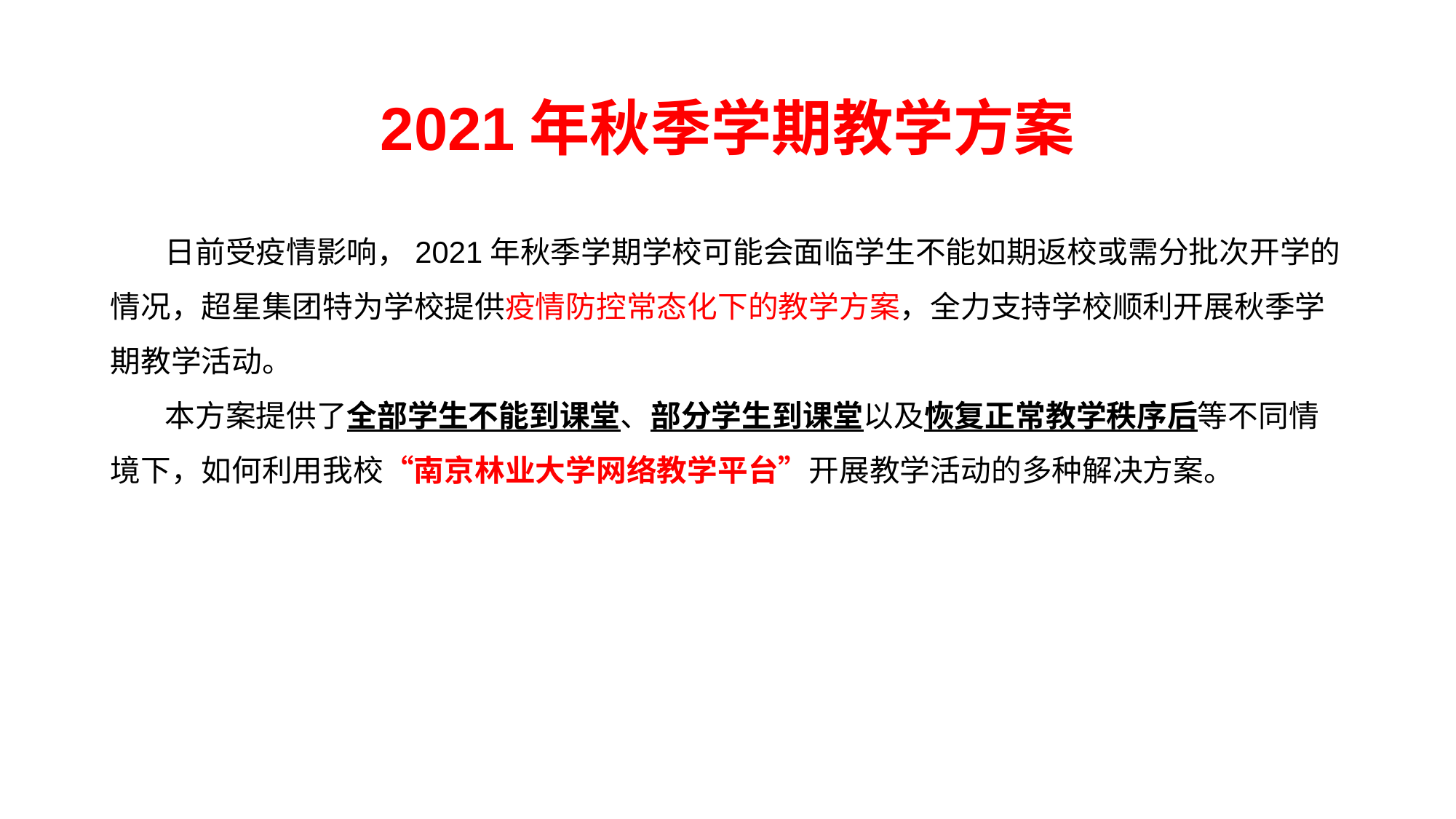

2021年秋季学期教学方案
日前受疫情影响，2021年秋季学期学校可能会面临学生不能如期返校或需分批次开学的情况，超星集团特为学校提供疫情防控常态化下的教学方案，全力支持学校顺利开展秋季学期教学活动。
本方案提供了全部学生不能到课堂、部分学生到课堂以及恢复正常教学秩序后等不同情境下，如何利用我校“南京林业大学网络教学平台”开展教学活动的多种解决方案。